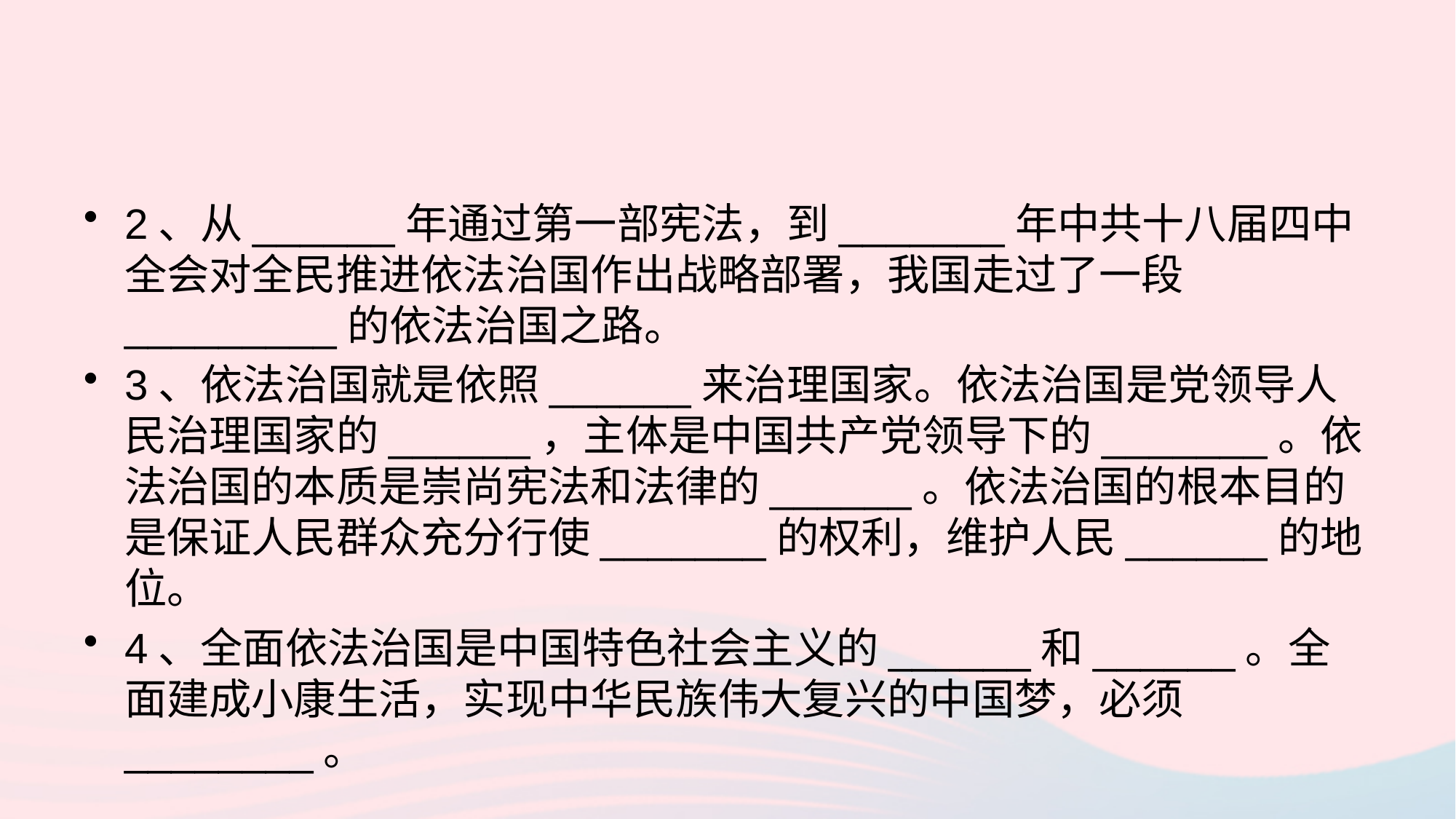

2、从______年通过第一部宪法，到_______年中共十八届四中全会对全民推进依法治国作出战略部署，我国走过了一段_________的依法治国之路。
3、依法治国就是依照______来治理国家。依法治国是党领导人民治理国家的______，主体是中国共产党领导下的_______。依法治国的本质是崇尚宪法和法律的______。依法治国的根本目的是保证人民群众充分行使_______的权利，维护人民______的地位。
4、全面依法治国是中国特色社会主义的______和______。全面建成小康生活，实现中华民族伟大复兴的中国梦，必须________。